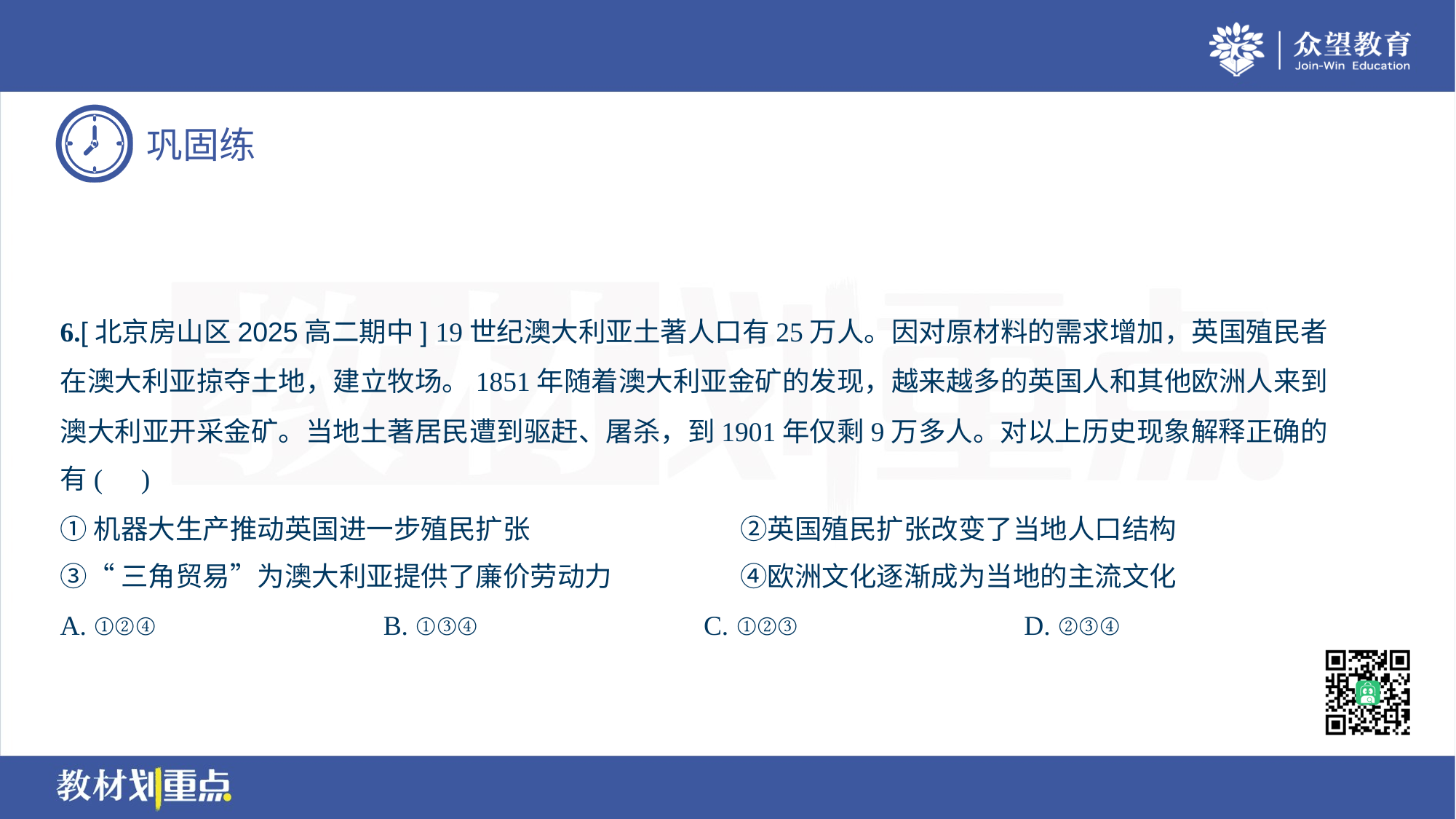

6.[北京房山区2025高二期中] 19世纪澳大利亚土著人口有25万人。因对原材料的需求增加，英国殖民者
在澳大利亚掠夺土地，建立牧场。1851年随着澳大利亚金矿的发现，越来越多的英国人和其他欧洲人来到
澳大利亚开采金矿。当地土著居民遭到驱赶、屠杀，到1901年仅剩9万多人。对以上历史现象解释正确的
有(     )
①机器大生产推动英国进一步殖民扩张	②英国殖民扩张改变了当地人口结构
③“三角贸易”为澳大利亚提供了廉价劳动力	④欧洲文化逐渐成为当地的主流文化
A. ①②④	B. ①③④	C. ①②③	D. ②③④